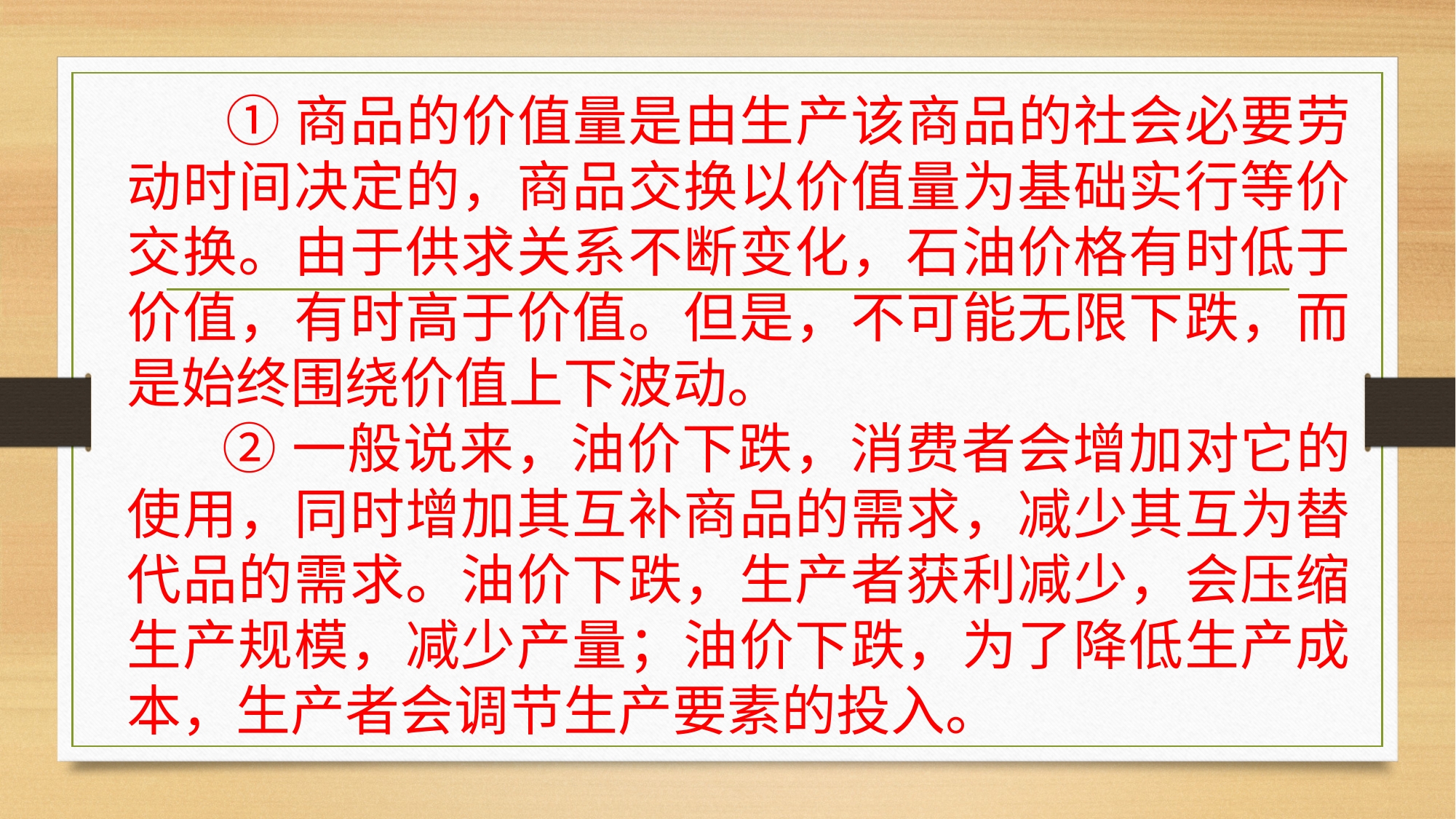

①商品的价值量是由生产该商品的社会必要劳动时间决定的，商品交换以价值量为基础实行等价交换。由于供求关系不断变化，石油价格有时低于价值，有时高于价值。但是，不可能无限下跌，而是始终围绕价值上下波动。
       ②一般说来，油价下跌，消费者会增加对它的使用，同时增加其互补商品的需求，减少其互为替代品的需求。油价下跌，生产者获利减少，会压缩生产规模，减少产量；油价下跌，为了降低生产成本，生产者会调节生产要素的投入。